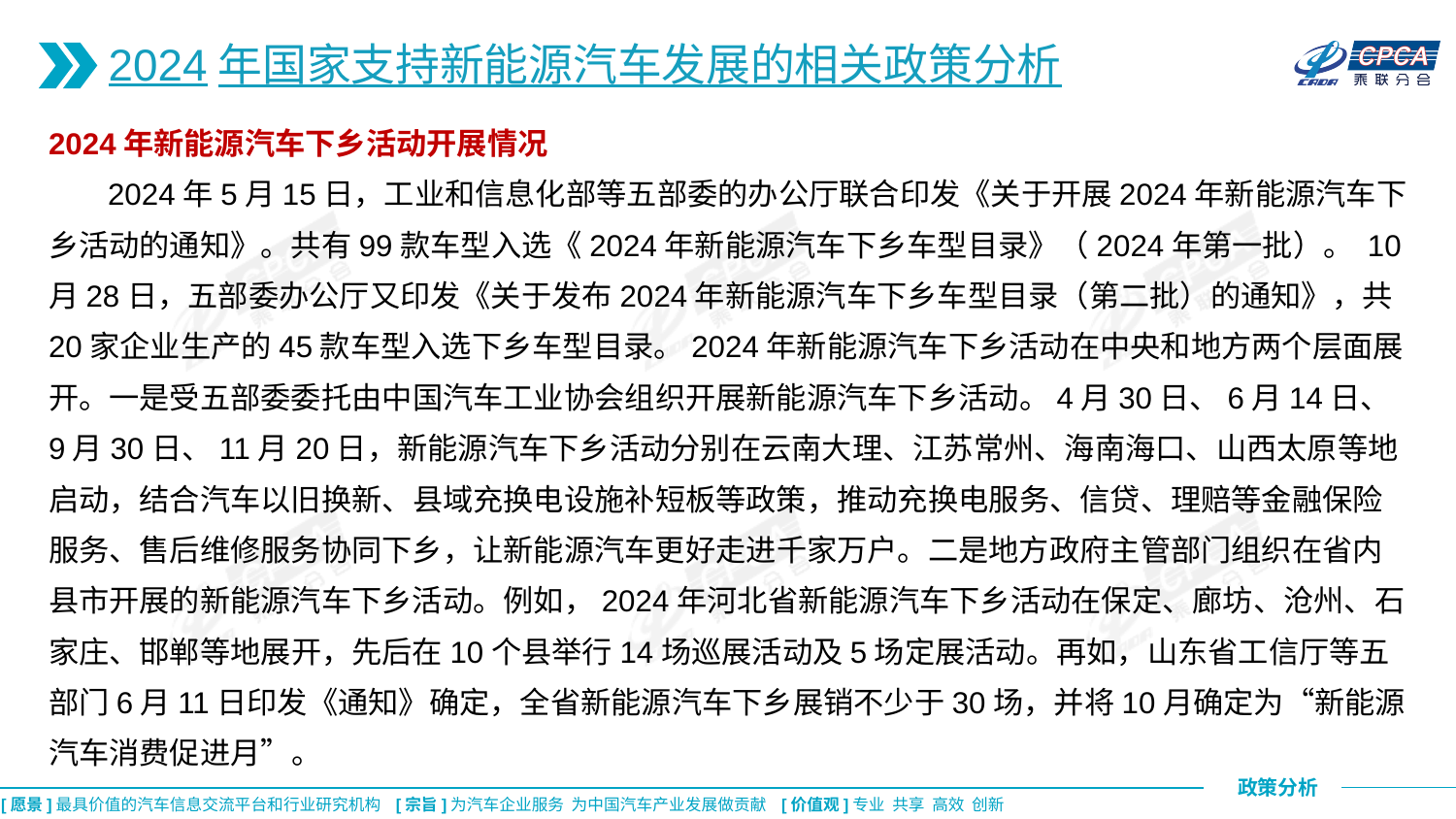

2024年国家支持新能源汽车发展的相关政策分析
2024年新能源汽车下乡活动开展情况
       2024年5月15日，工业和信息化部等五部委的办公厅联合印发《关于开展2024年新能源汽车下乡活动的通知》。共有99款车型入选《2024年新能源汽车下乡车型目录》（2024年第一批）。 10月28日，五部委办公厅又印发《关于发布2024年新能源汽车下乡车型目录（第二批）的通知》，共20家企业生产的45款车型入选下乡车型目录。2024年新能源汽车下乡活动在中央和地方两个层面展开。一是受五部委委托由中国汽车工业协会组织开展新能源汽车下乡活动。4月30日、6月14日、9月30日、11月20日，新能源汽车下乡活动分别在云南大理、江苏常州、海南海口、山西太原等地启动，结合汽车以旧换新、县域充换电设施补短板等政策，推动充换电服务、信贷、理赔等金融保险服务、售后维修服务协同下乡，让新能源汽车更好走进千家万户。二是地方政府主管部门组织在省内县市开展的新能源汽车下乡活动。例如，2024年河北省新能源汽车下乡活动在保定、廊坊、沧州、石家庄、邯郸等地展开，先后在10个县举行14场巡展活动及5场定展活动。再如，山东省工信厅等五部门6月11日印发《通知》确定，全省新能源汽车下乡展销不少于30场，并将10月确定为“新能源汽车消费促进月”。